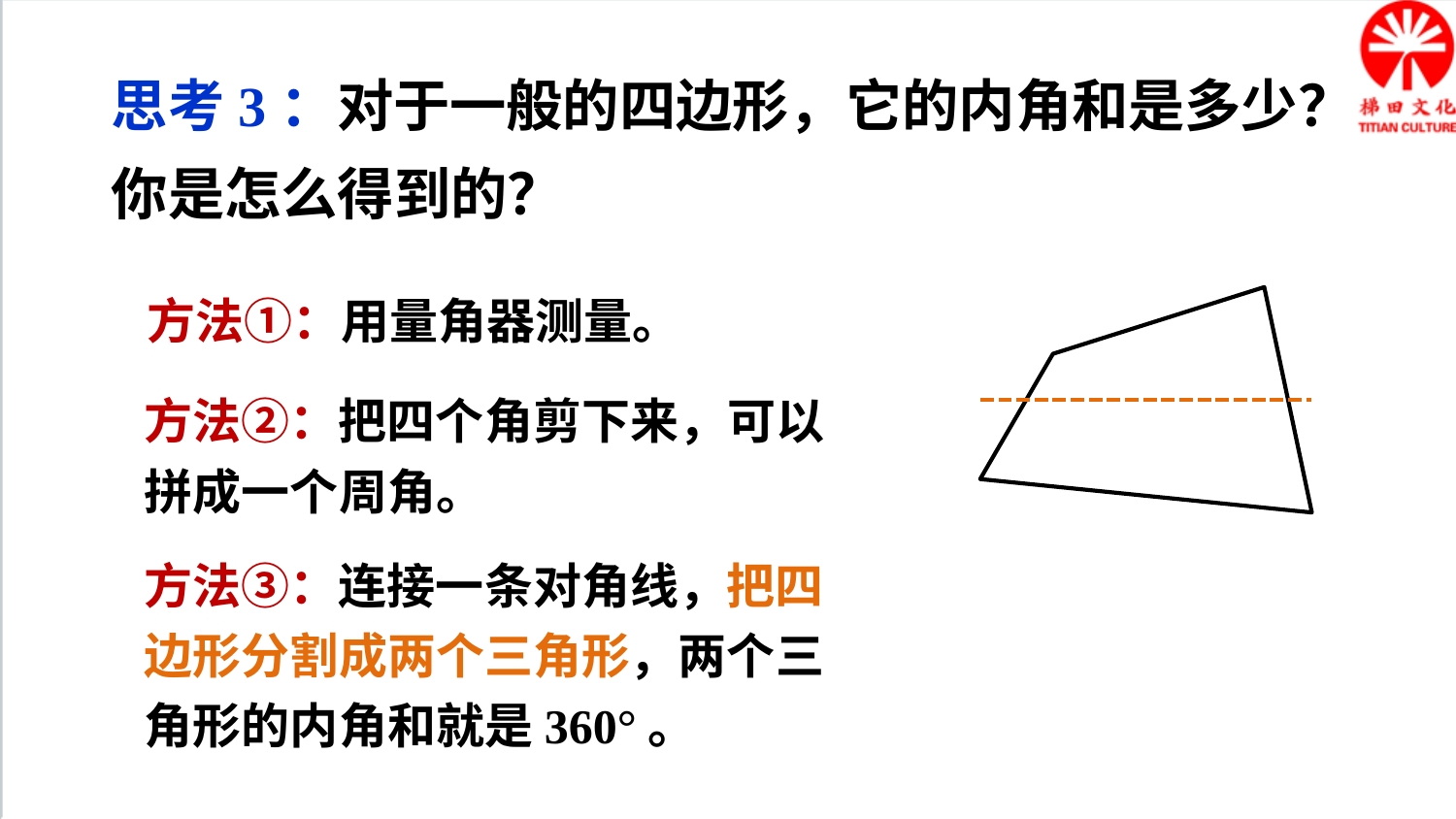

思考3：对于一般的四边形，它的内角和是多少？你是怎么得到的？
方法①：用量角器测量。

方法②：把四个角剪下来，可以拼成一个周角。
方法③：连接一条对角线，把四边形分割成两个三角形，两个三角形的内角和就是360°。